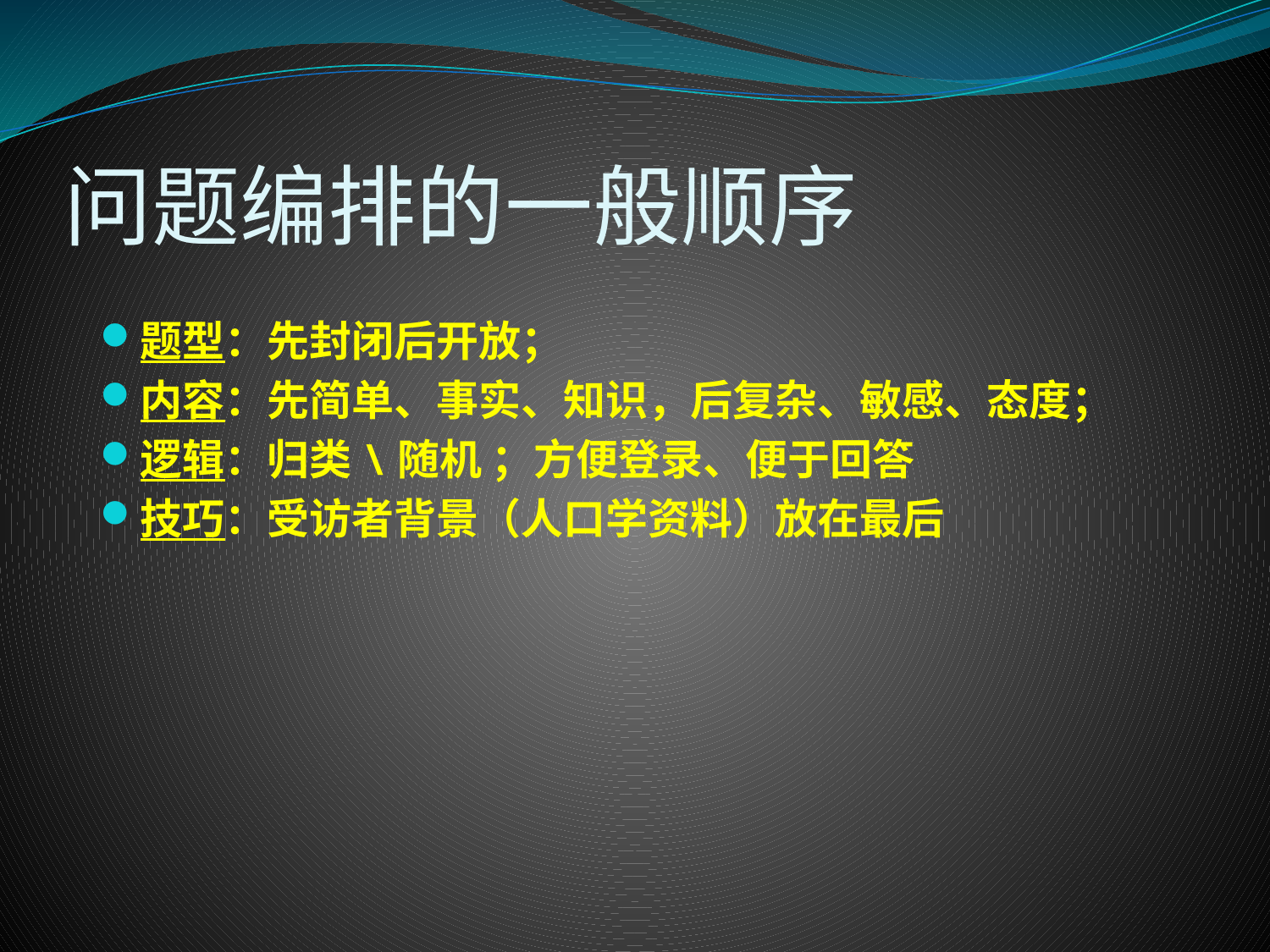

# 问题编排的一般顺序
题型：先封闭后开放；
内容：先简单、事实、知识，后复杂、敏感、态度；
逻辑：归类\随机 ；方便登录、便于回答
技巧：受访者背景（人口学资料）放在最后